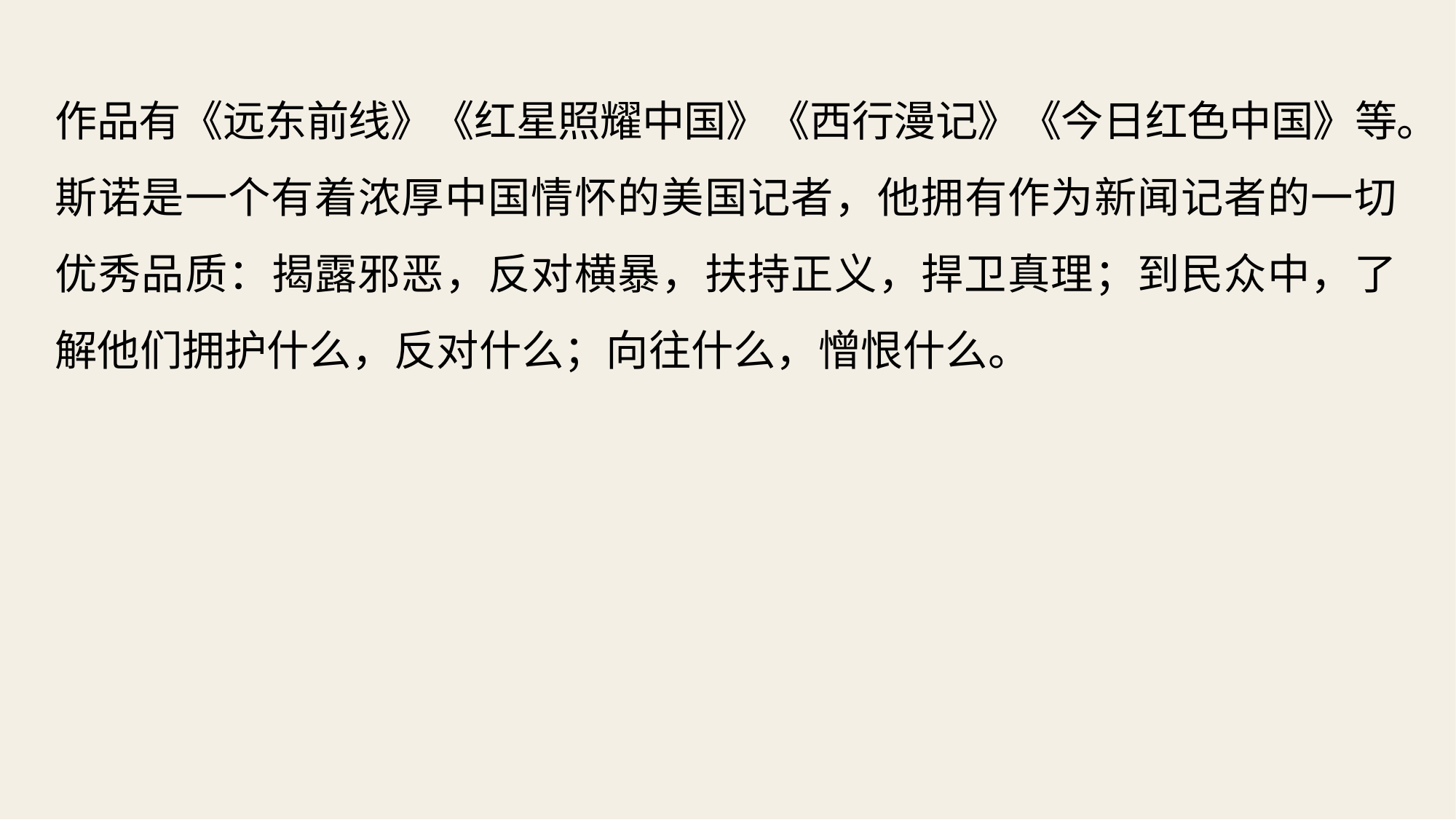

作品有《远东前线》《红星照耀中国》《西行漫记》《今日红色中国》等。
斯诺是一个有着浓厚中国情怀的美国记者，他拥有作为新闻记者的一切优秀品质：揭露邪恶，反对横暴，扶持正义，捍卫真理；到民众中，了解他们拥护什么，反对什么；向往什么，憎恨什么。